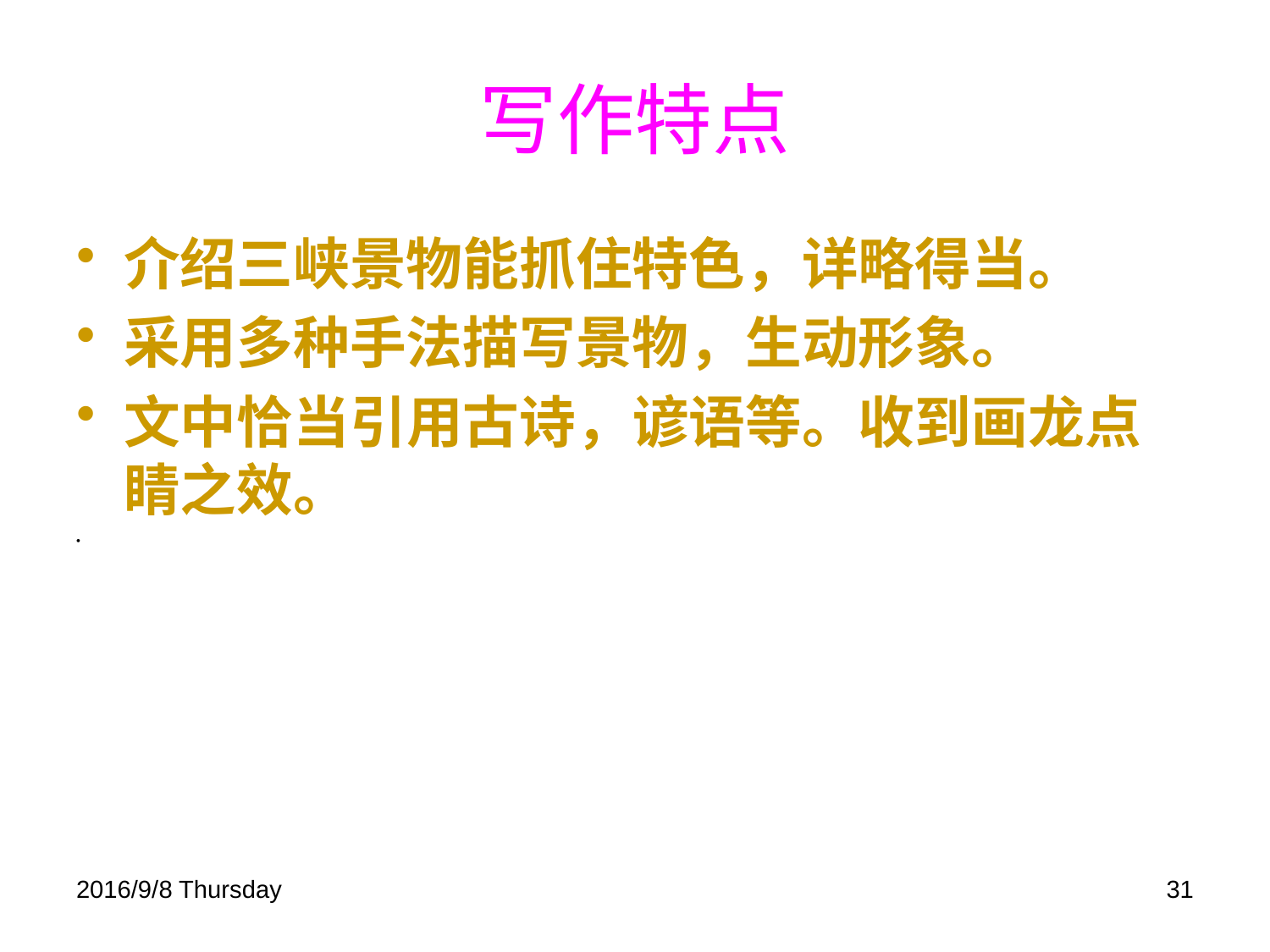

# 写作特点
介绍三峡景物能抓住特色，详略得当。
采用多种手法描写景物，生动形象。
文中恰当引用古诗，谚语等。收到画龙点睛之效。

2016/9/8 Thursday
31